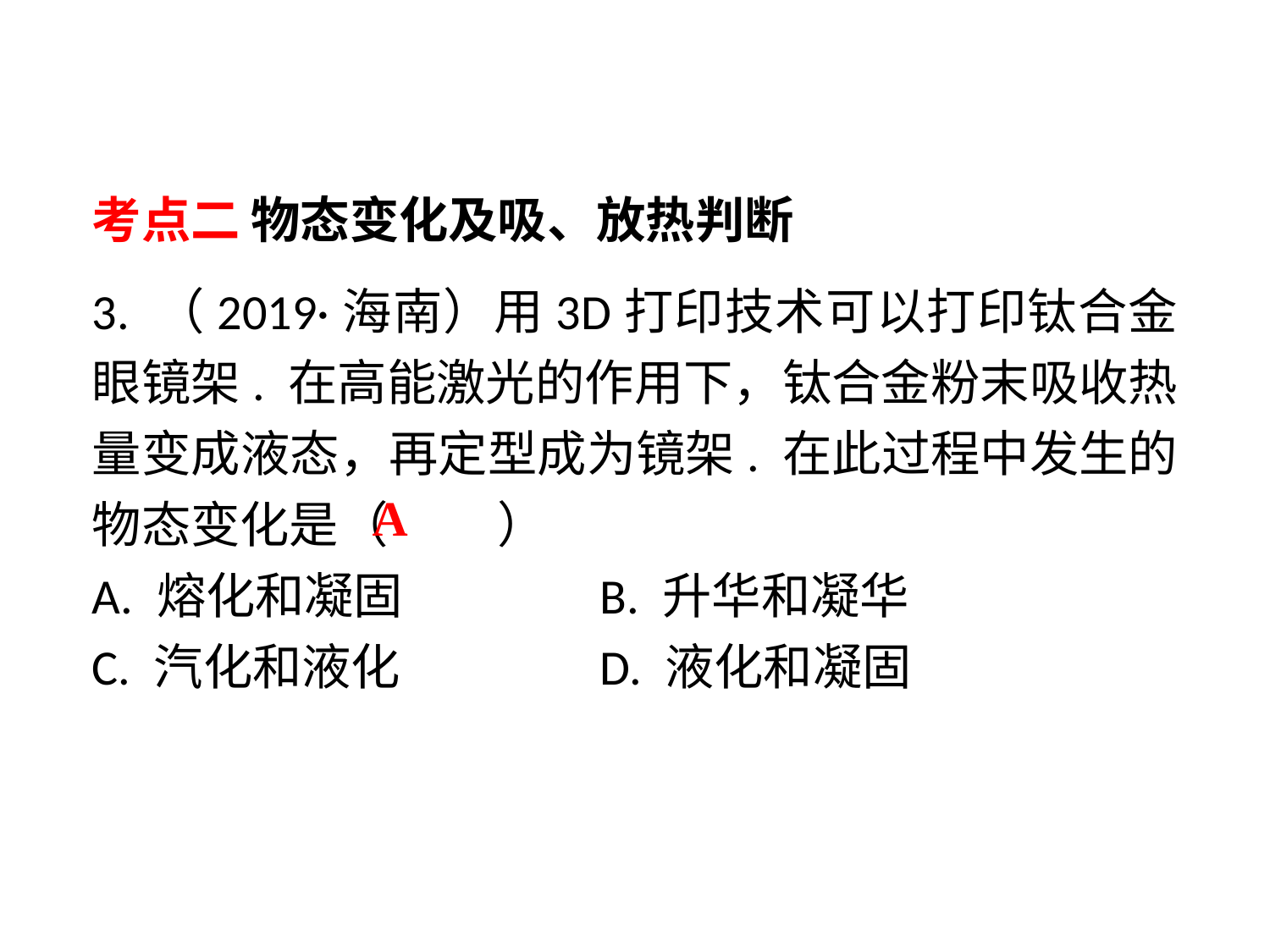

考点二 物态变化及吸、放热判断
3. （2019·海南）用3D打印技术可以打印钛合金眼镜架. 在高能激光的作用下，钛合金粉末吸收热量变成液态，再定型成为镜架. 在此过程中发生的物态变化是（　 　）
A. 熔化和凝固  		B. 升华和凝华
C. 汽化和液化      		D. 液化和凝固
A